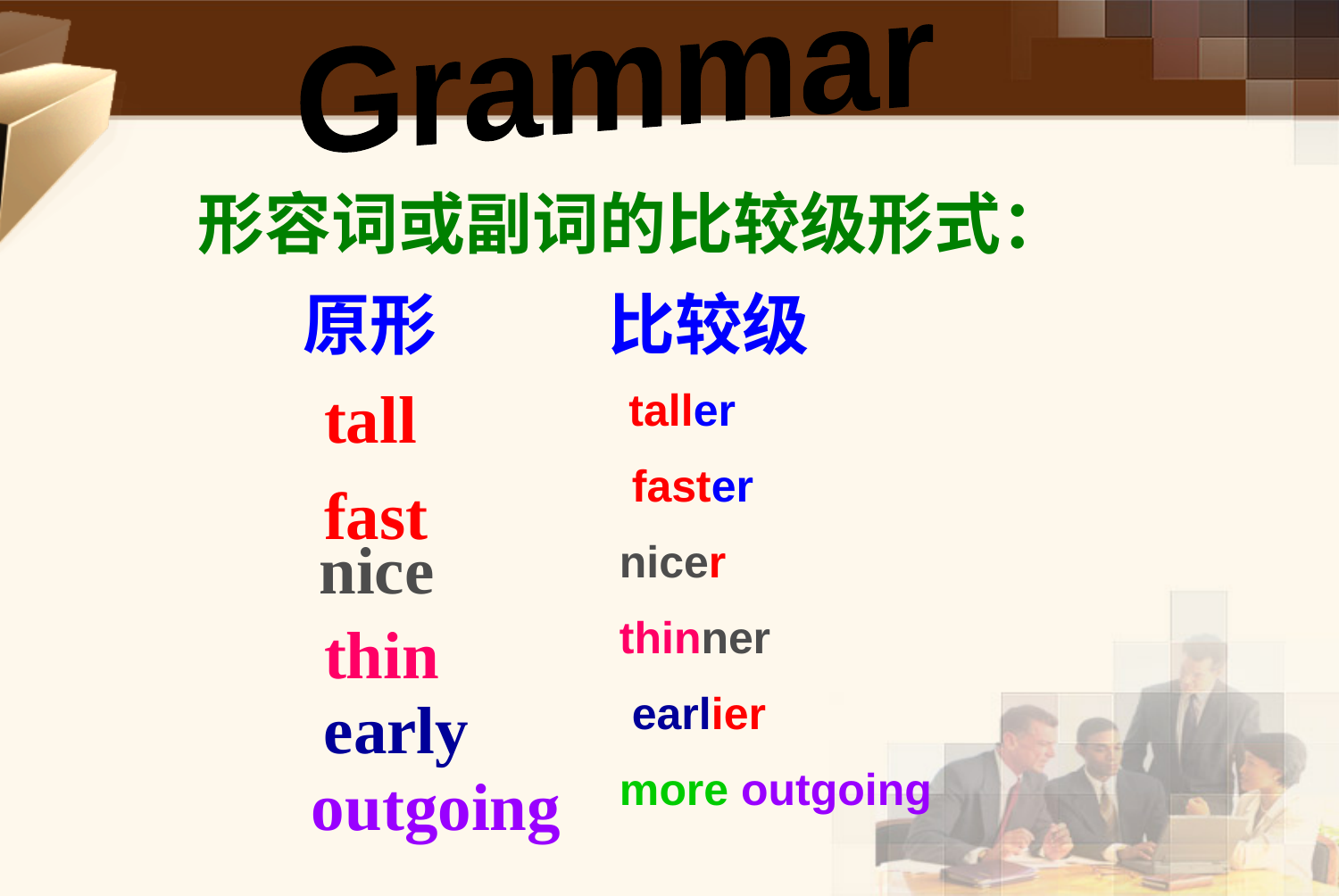

Grammar
形容词或副词的比较级形式：
原形
比较级
tall
fast
 taller
 faster
nicer
thinner
 earlier
more outgoing
nice
thin
early
outgoing